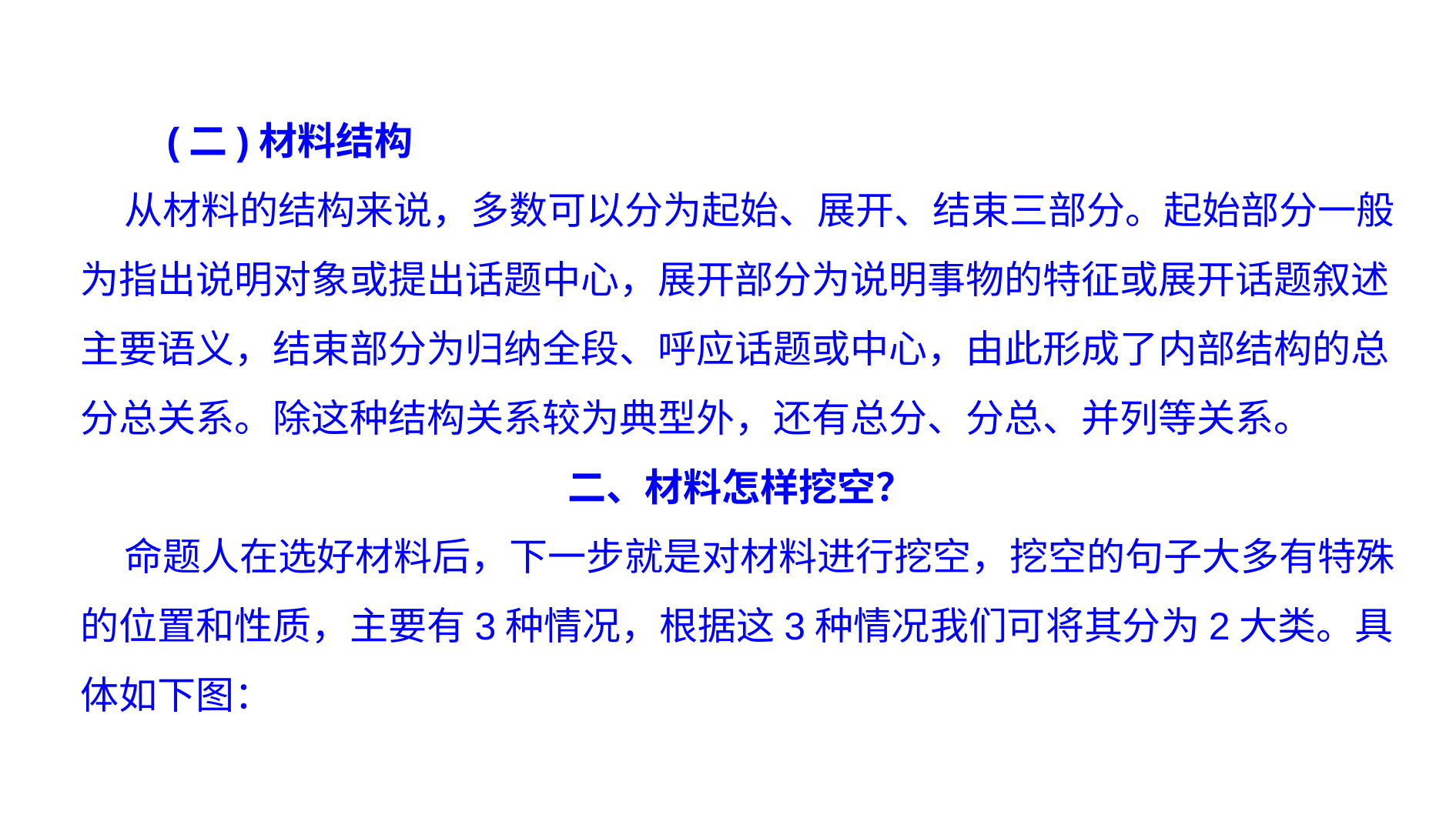

(二)材料结构
    从材料的结构来说，多数可以分为起始、展开、结束三部分。起始部分一般为指出说明对象或提出话题中心，展开部分为说明事物的特征或展开话题叙述主要语义，结束部分为归纳全段、呼应话题或中心，由此形成了内部结构的总分总关系。除这种结构关系较为典型外，还有总分、分总、并列等关系。
二、材料怎样挖空？
    命题人在选好材料后，下一步就是对材料进行挖空，挖空的句子大多有特殊的位置和性质，主要有3种情况，根据这3种情况我们可将其分为2大类。具体如下图：